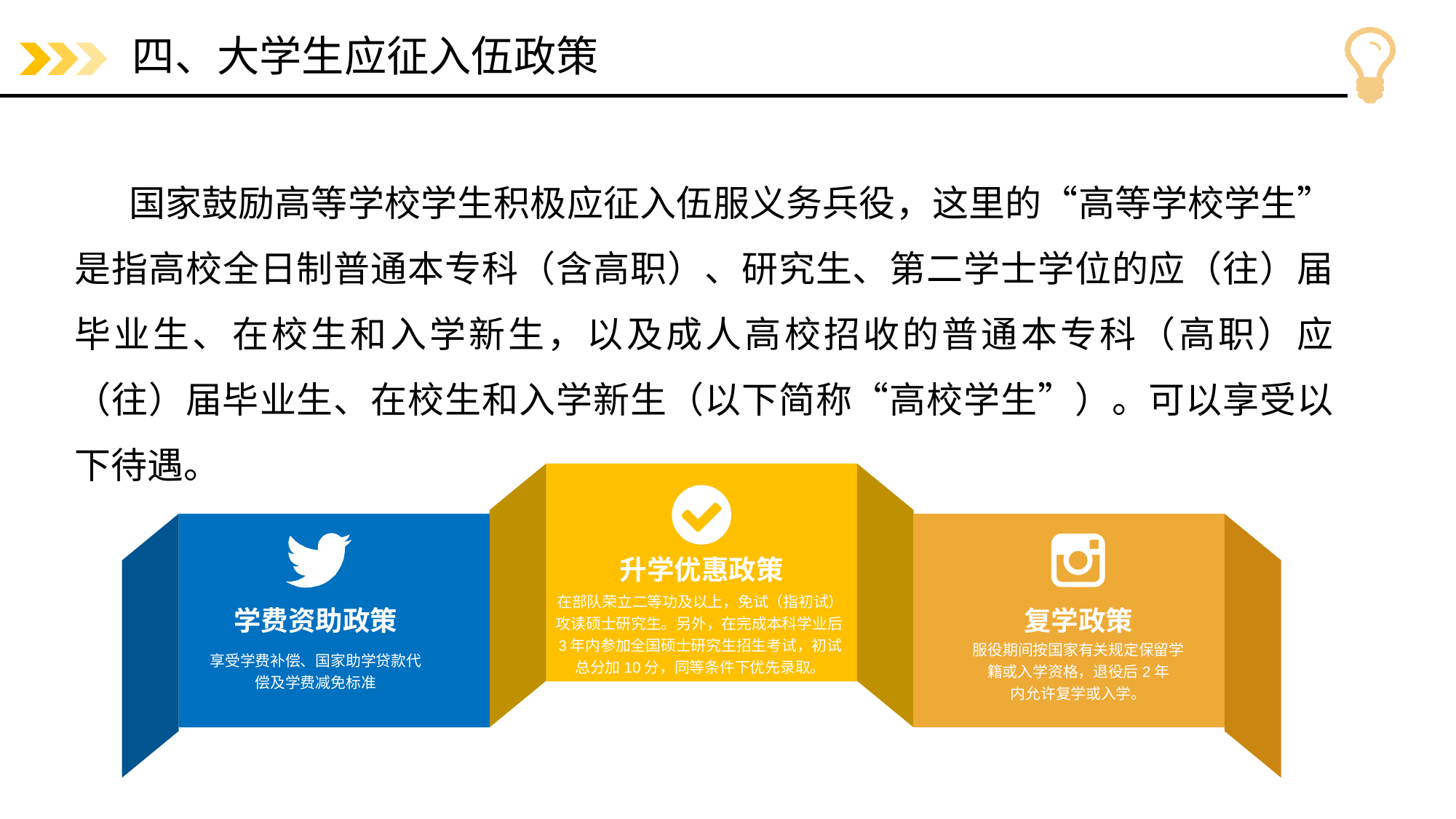

20
# 四、大学生应征入伍政策
国家鼓励高等学校学生积极应征入伍服义务兵役，这里的“高等学校学生”是指高校全日制普通本专科（含高职）、研究生、第二学士学位的应（往）届毕业生、在校生和入学新生，以及成人高校招收的普通本专科（高职）应（往）届毕业生、在校生和入学新生（以下简称“高校学生”）。可以享受以下待遇。

升学优惠政策

在部队荣立二等功及以上，免试（指初试）攻读硕士研究生。另外，在完成本科学业后3年内参加全国硕士研究生招生考试，初试总分加10分，同等条件下优先录取。
学费资助政策
复学政策

享受学费补偿、国家助学贷款代偿及学费减免标准
服役期间按国家有关规定保留学籍或入学资格，退役后2年
内允许复学或入学。